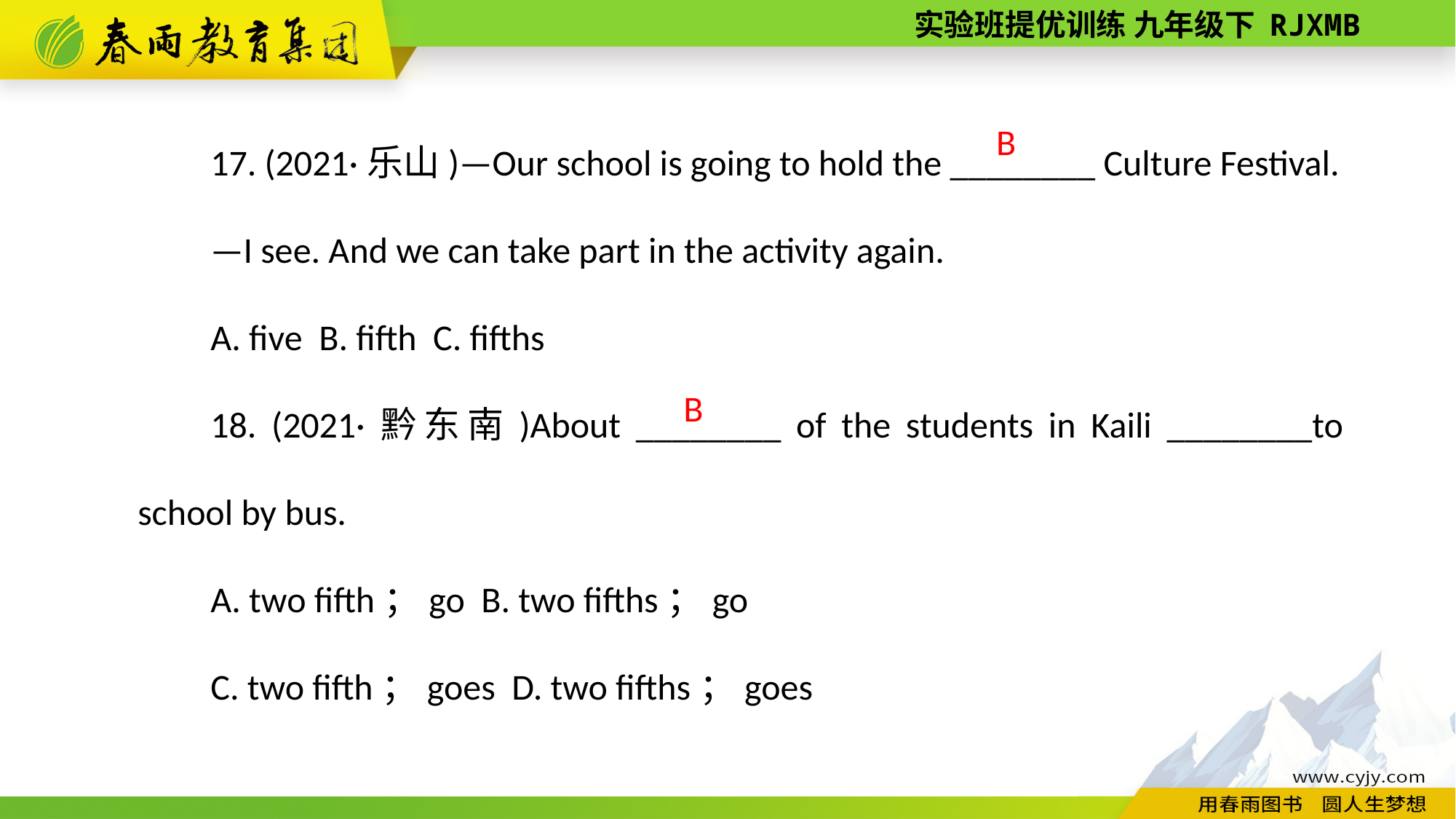

17. (2021·乐山)—Our school is going to hold the ________ Culture Festival.
—I see. And we can take part in the activity again.
A. five  B. fifth  C. fifths
18. (2021·黔东南)About ________ of the students in Kaili ________to school by bus.
A. two fifth；go  B. two fifths；go
C. two fifth；goes  D. two fifths；goes
B
B